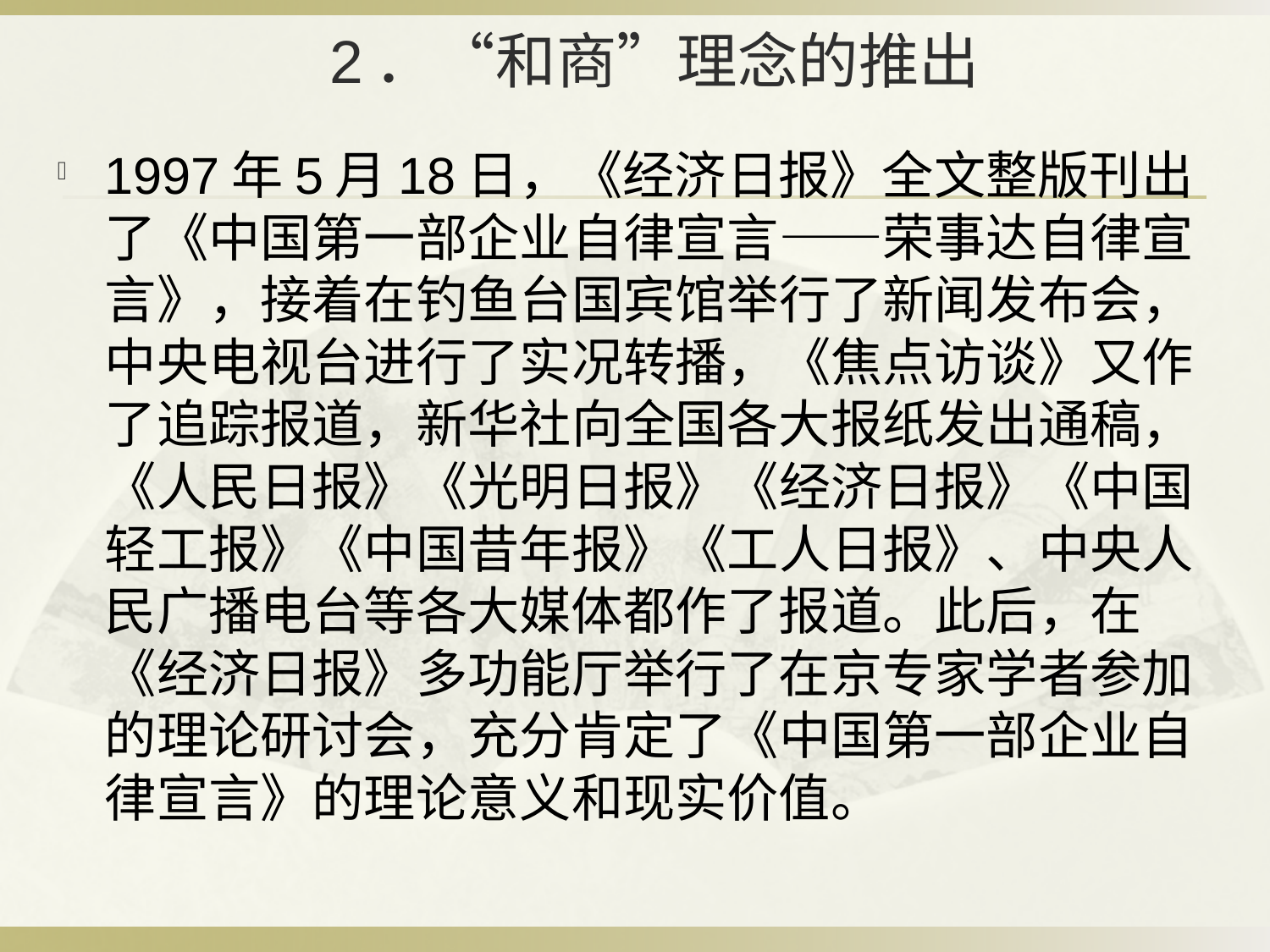

# 2．“和商”理念的推出
1997年5月18日，《经济日报》全文整版刊出了《中国第一部企业自律宣言——荣事达自律宣言》，接着在钓鱼台国宾馆举行了新闻发布会，中央电视台进行了实况转播，《焦点访谈》又作了追踪报道，新华社向全国各大报纸发出通稿，《人民日报》《光明日报》《经济日报》《中国轻工报》《中国昔年报》《工人日报》、中央人民广播电台等各大媒体都作了报道。此后，在《经济日报》多功能厅举行了在京专家学者参加的理论研讨会，充分肯定了《中国第一部企业自律宣言》的理论意义和现实价值。